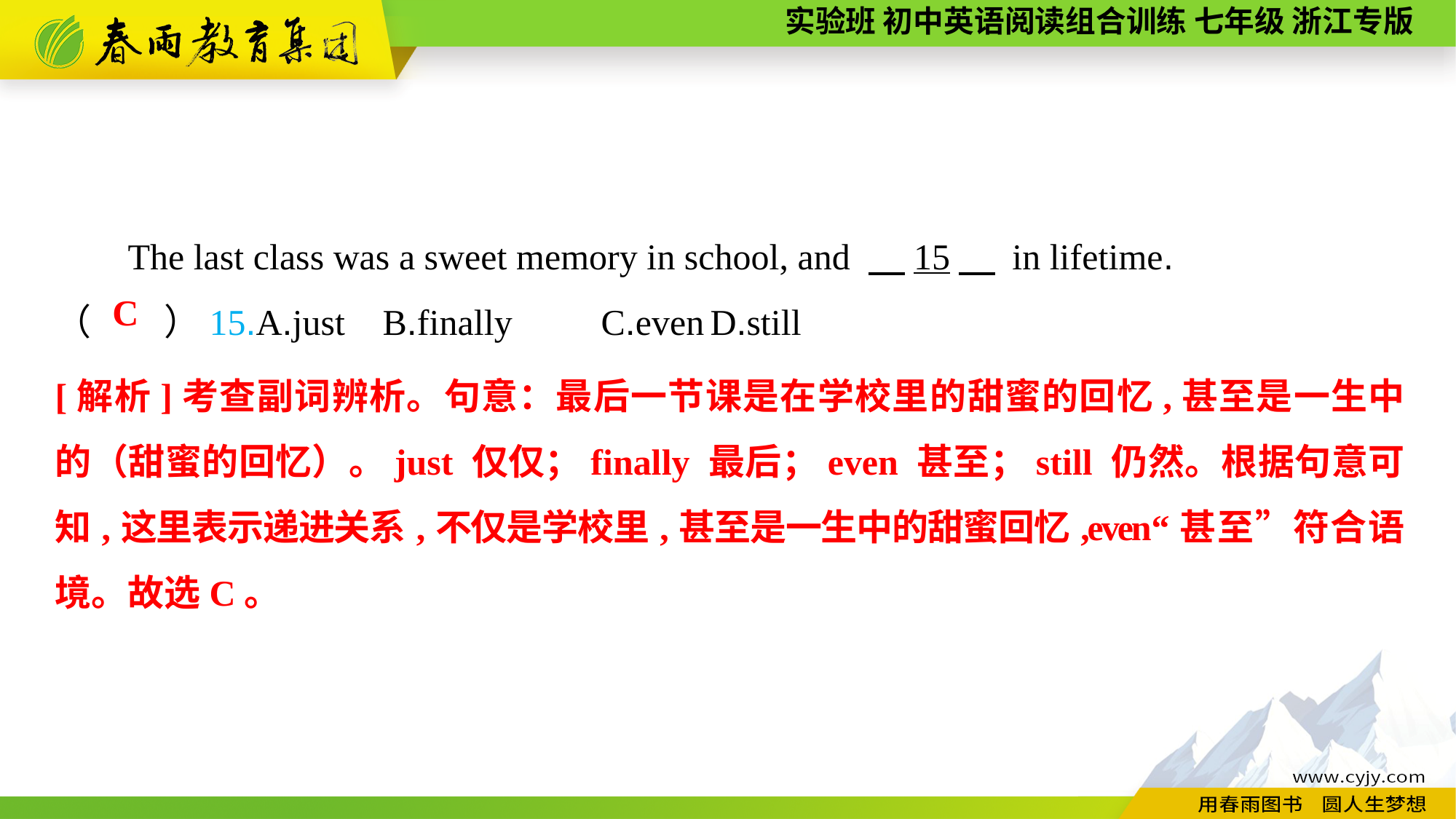

The last class was a sweet memory in school, and 　15　 in lifetime.
（　　）15.A.just	B.finally	C.even	D.still
C
[解析]考查副词辨析。句意：最后一节课是在学校里的甜蜜的回忆,甚至是一生中的（甜蜜的回忆）。just 仅仅；finally 最后；even 甚至；still 仍然。根据句意可知,这里表示递进关系,不仅是学校里,甚至是一生中的甜蜜回忆,even“甚至”符合语境。故选C。